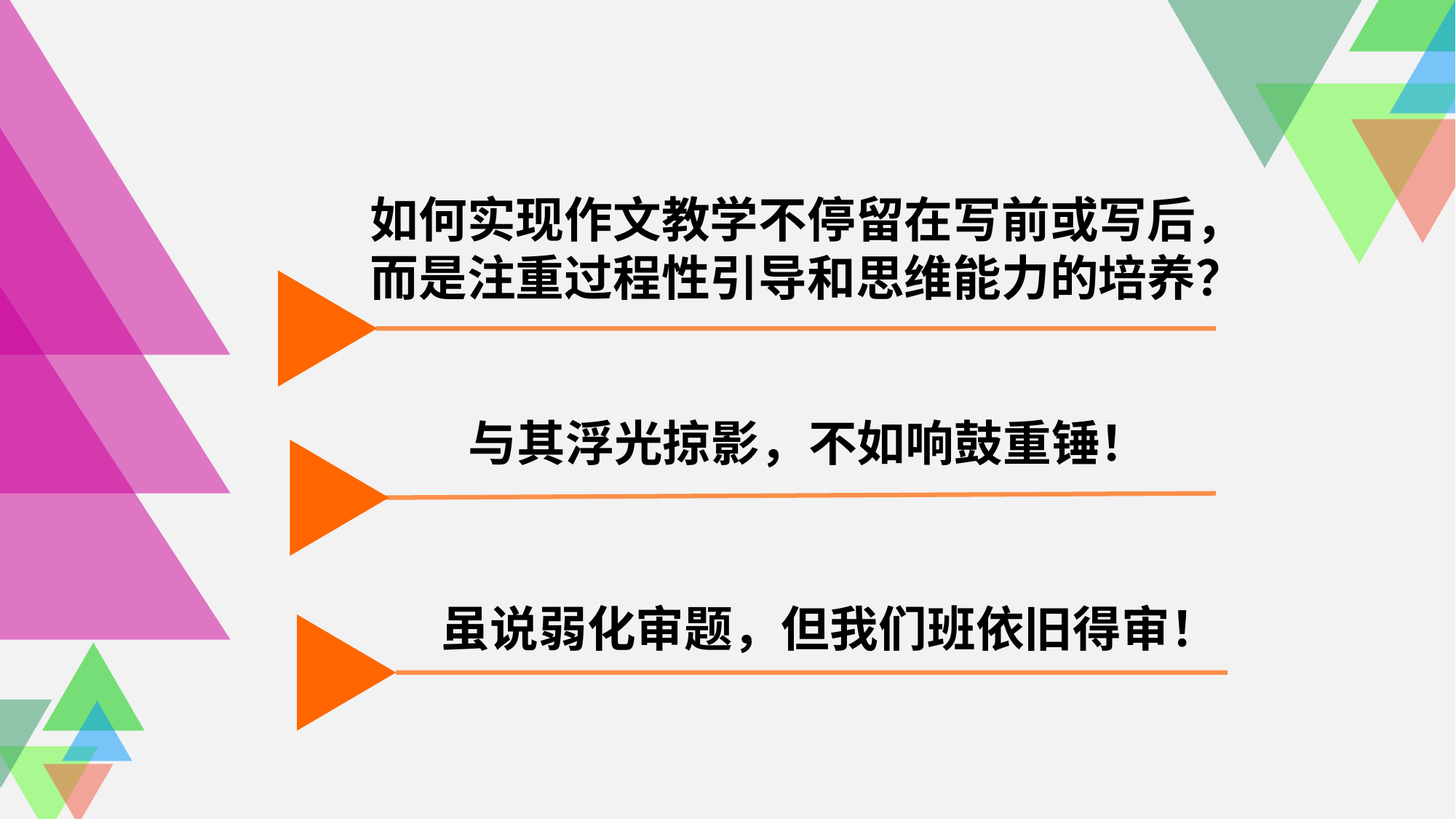

如何实现作文教学不停留在写前或写后，而是注重过程性引导和思维能力的培养？

与其浮光掠影，不如响鼓重锤！

虽说弱化审题，但我们班依旧得审！